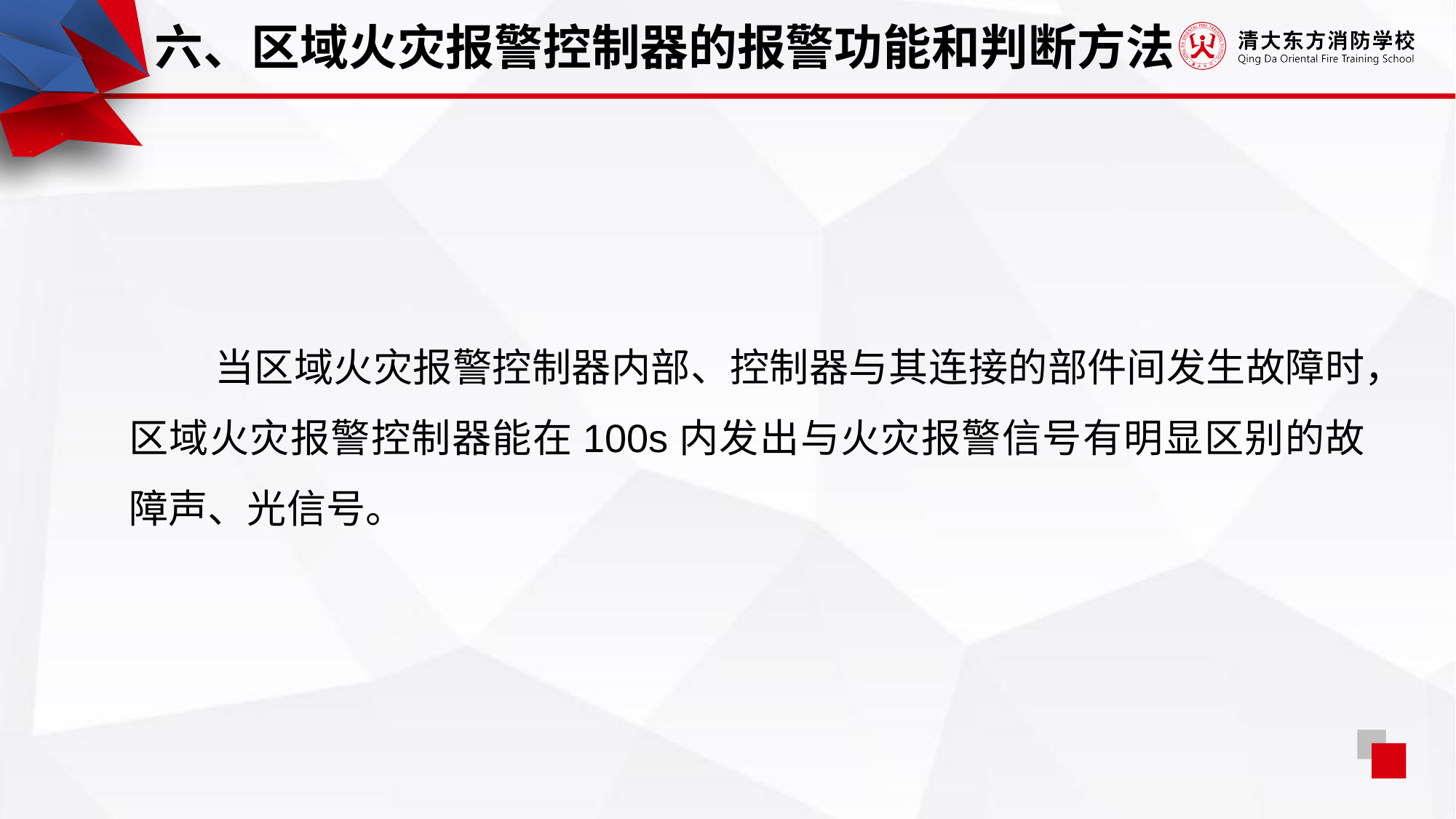

六、区域火灾报警控制器的报警功能和判断方法

当区域火灾报警控制器内部、控制器与其连接的部件间发生故障时，区域火灾报警控制器能在100s内发出与火灾报警信号有明显区别的故障声、光信号。